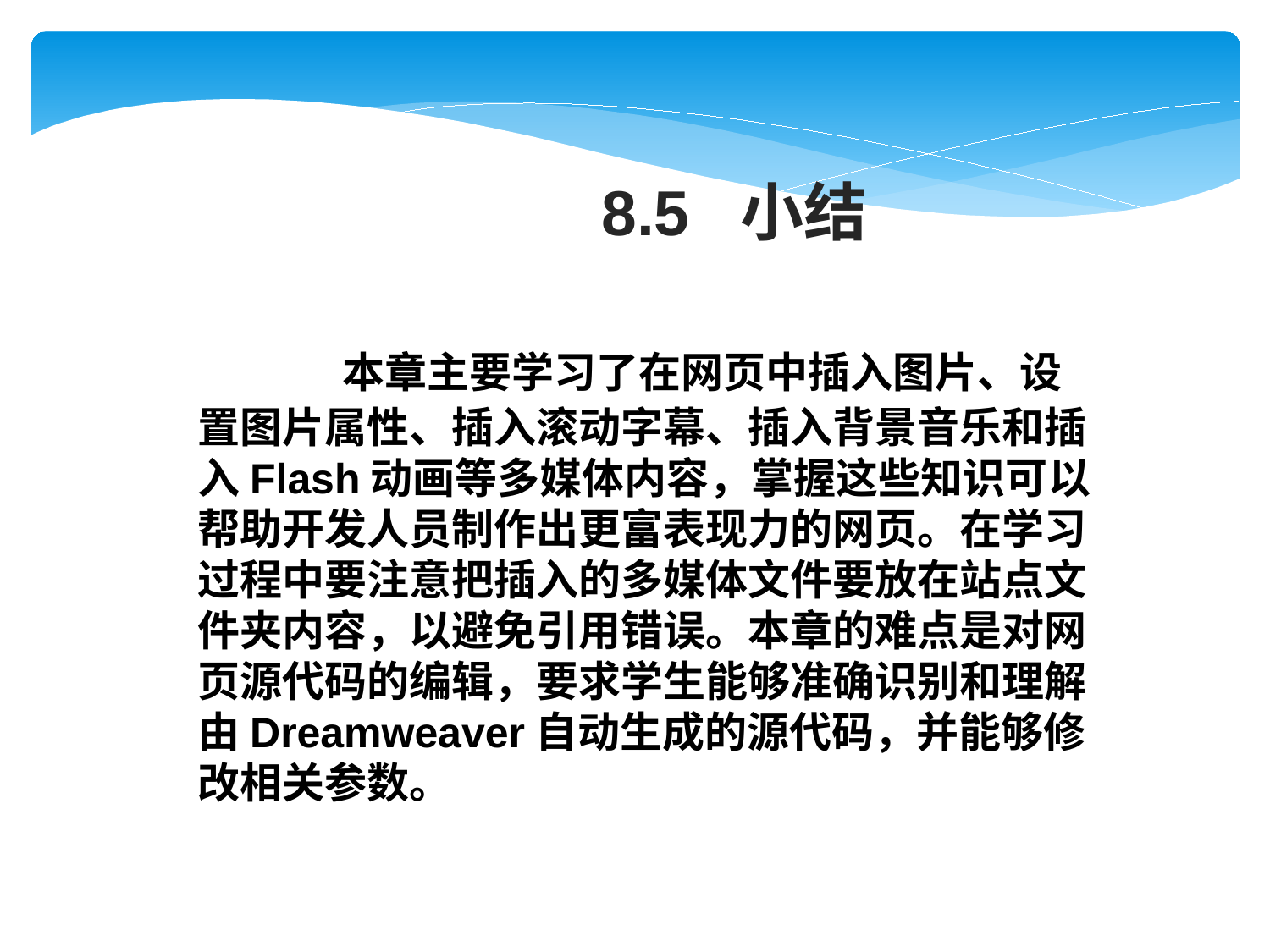

8.5  小结

         本章主要学习了在网页中插入图片、设置图片属性、插入滚动字幕、插入背景音乐和插入Flash动画等多媒体内容，掌握这些知识可以帮助开发人员制作出更富表现力的网页。在学习过程中要注意把插入的多媒体文件要放在站点文件夹内容，以避免引用错误。本章的难点是对网页源代码的编辑，要求学生能够准确识别和理解由Dreamweaver自动生成的源代码，并能够修改相关参数。